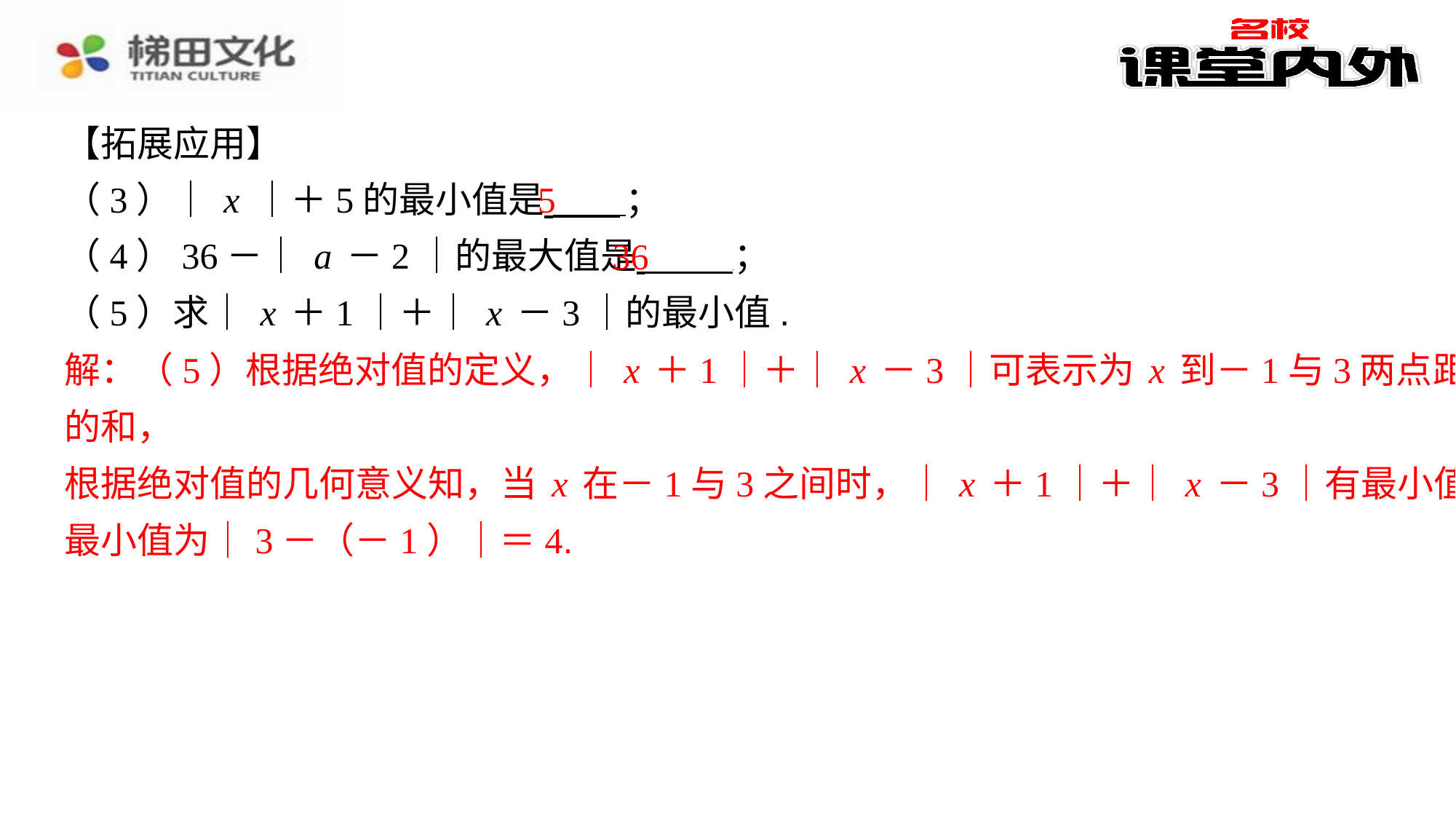

【拓展应用】
（3）｜x｜＋5的最小值是            ⁠；
（4）36－｜a－2｜的最大值是               ⁠；
（5）求｜x＋1｜＋｜x－3｜的最小值.
解：（5）根据绝对值的定义，｜x＋1｜＋｜x－3｜可表示为x到－1与3两点距离
的和，
根据绝对值的几何意义知，当x在－1与3之间时，｜x＋1｜＋｜x－3｜有最小值，
最小值为｜3－（－1）｜＝4.
​　5
​　36
解：（5）根据绝对值的定义，｜x＋1｜＋｜x－3｜可表示为x到－1与3两点距离
的和，
根据绝对值的几何意义知，当x在－1与3之间时，｜x＋1｜＋｜x－3｜有最小值，
最小值为｜3－（－1）｜＝4.